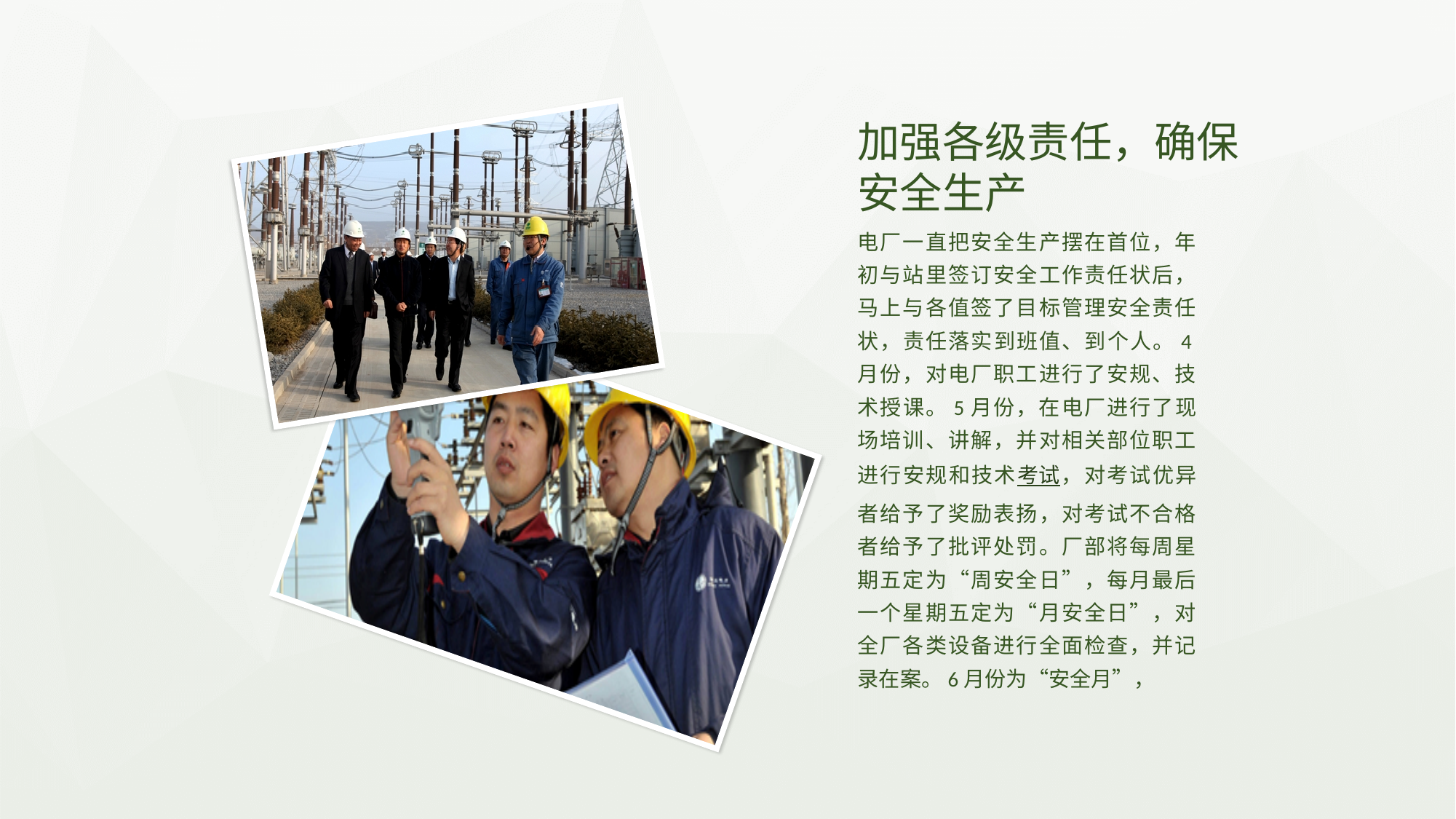

加强各级责任，确保安全生产

电厂一直把安全生产摆在首位，年初与站里签订安全工作责任状后，马上与各值签了目标管理安全责任状，责任落实到班值、到个人。4月份，对电厂职工进行了安规、技术授课。5月份，在电厂进行了现场培训、讲解，并对相关部位职工进行安规和技术考试，对考试优异者给予了奖励表扬，对考试不合格者给予了批评处罚。厂部将每周星期五定为“周安全日”，每月最后一个星期五定为“月安全日”，对全厂各类设备进行全面检查，并记录在案。6月份为“安全月”，